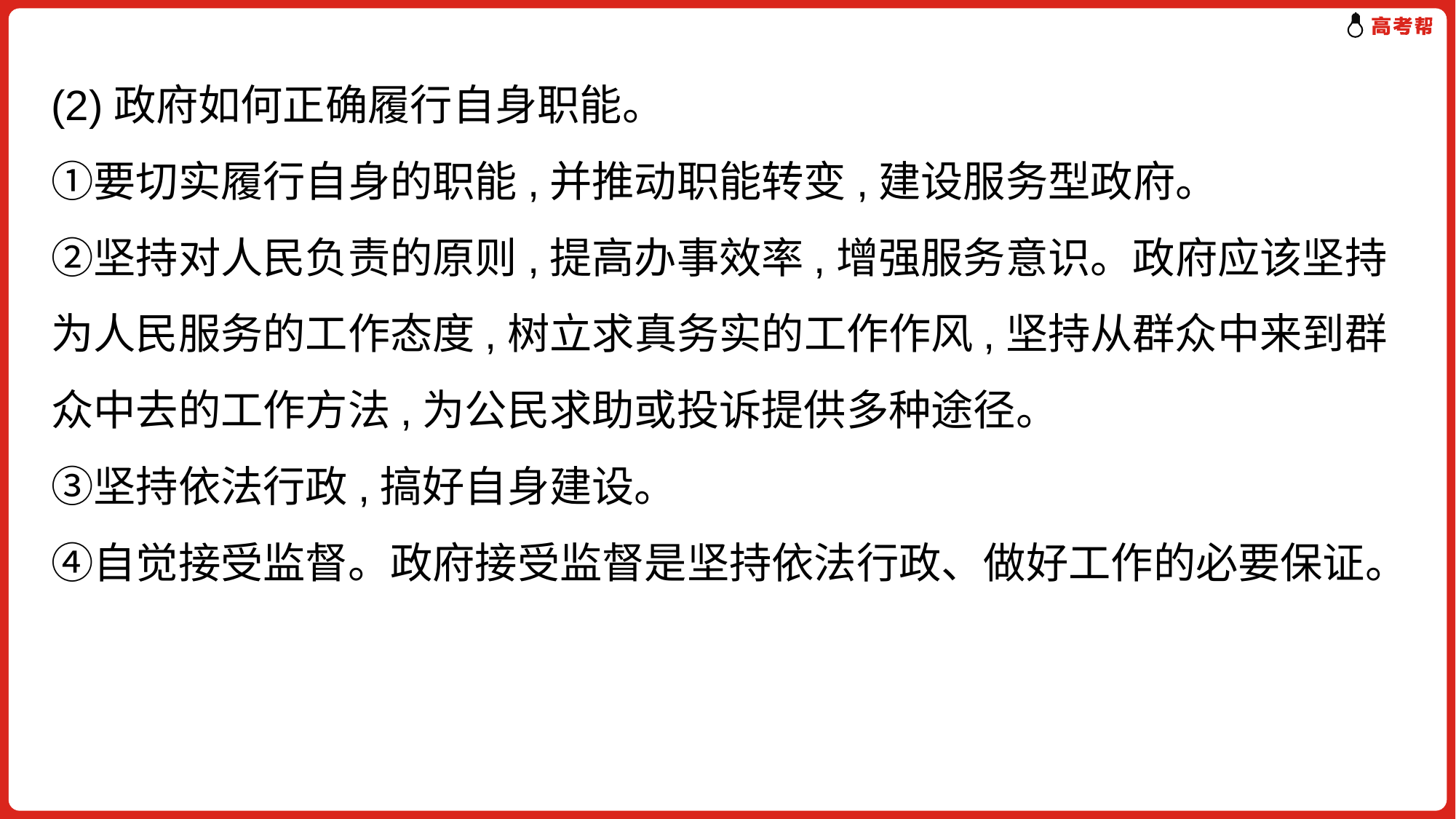

# (2)政府如何正确履行自身职能。 ①要切实履行自身的职能,并推动职能转变,建设服务型政府。 ②坚持对人民负责的原则,提高办事效率,增强服务意识。政府应该坚持为人民服务的工作态度,树立求真务实的工作作风,坚持从群众中来到群众中去的工作方法,为公民求助或投诉提供多种途径。 ③坚持依法行政,搞好自身建设。 ④自觉接受监督。政府接受监督是坚持依法行政、做好工作的必要保证。